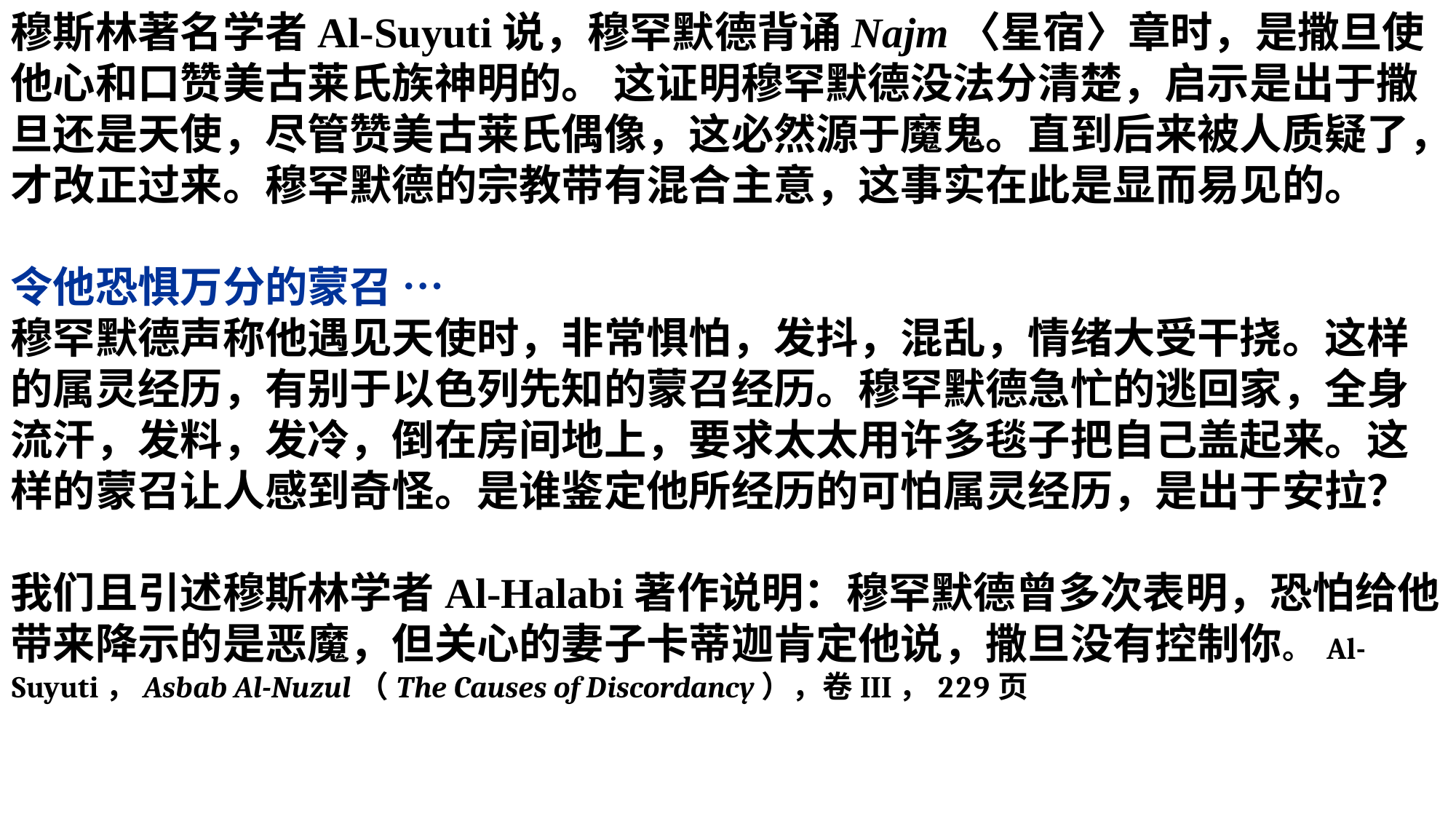

穆斯林著名学者Al-Suyuti说，穆罕默德背诵Najm〈星宿〉章时，是撒旦使他心和口赞美古莱氏族神明的。 这证明穆罕默德没法分清楚，启示是出于撒旦还是天使，尽管赞美古莱氏偶像，这必然源于魔鬼。直到后来被人质疑了，才改正过来。穆罕默德的宗教带有混合主意，这事实在此是显而易见的。

令他恐惧万分的蒙召 …
穆罕默德声称他遇见天使时，非常惧怕，发抖，混乱，情绪大受干挠。这样的属灵经历，有别于以色列先知的蒙召经历。穆罕默德急忙的逃回家，全身流汗，发料，发冷，倒在房间地上，要求太太用许多毯子把自己盖起来。这样的蒙召让人感到奇怪。是谁鉴定他所经历的可怕属灵经历，是出于安拉？

我们且引述穆斯林学者Al-Halabi著作说明：穆罕默德曾多次表明，恐怕给他带来降示的是恶魔，但关心的妻子卡蒂迦肯定他说，撒旦没有控制你。 Al-Suyuti，Asbab Al-Nuzul（The Causes of Discordancy），卷III，229页